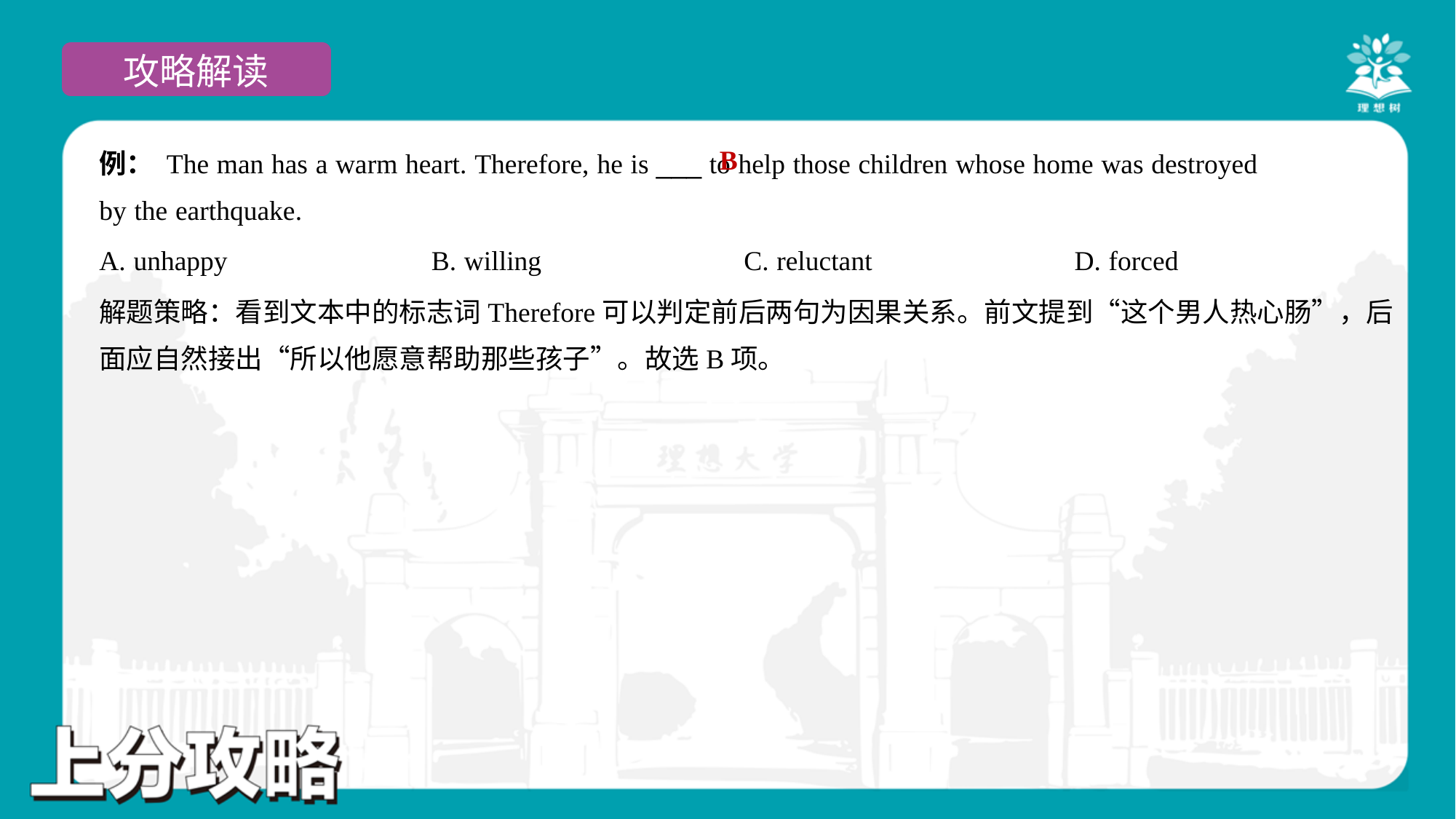

B
例： The man has a warm heart. Therefore, he is ___ to help those children whose home was destroyed
by the earthquake.
A. unhappy	B. willing	C. reluctant	D. forced
解题策略：看到文本中的标志词Therefore可以判定前后两句为因果关系。前文提到“这个男人热心肠”，后
面应自然接出“所以他愿意帮助那些孩子”。故选B项。